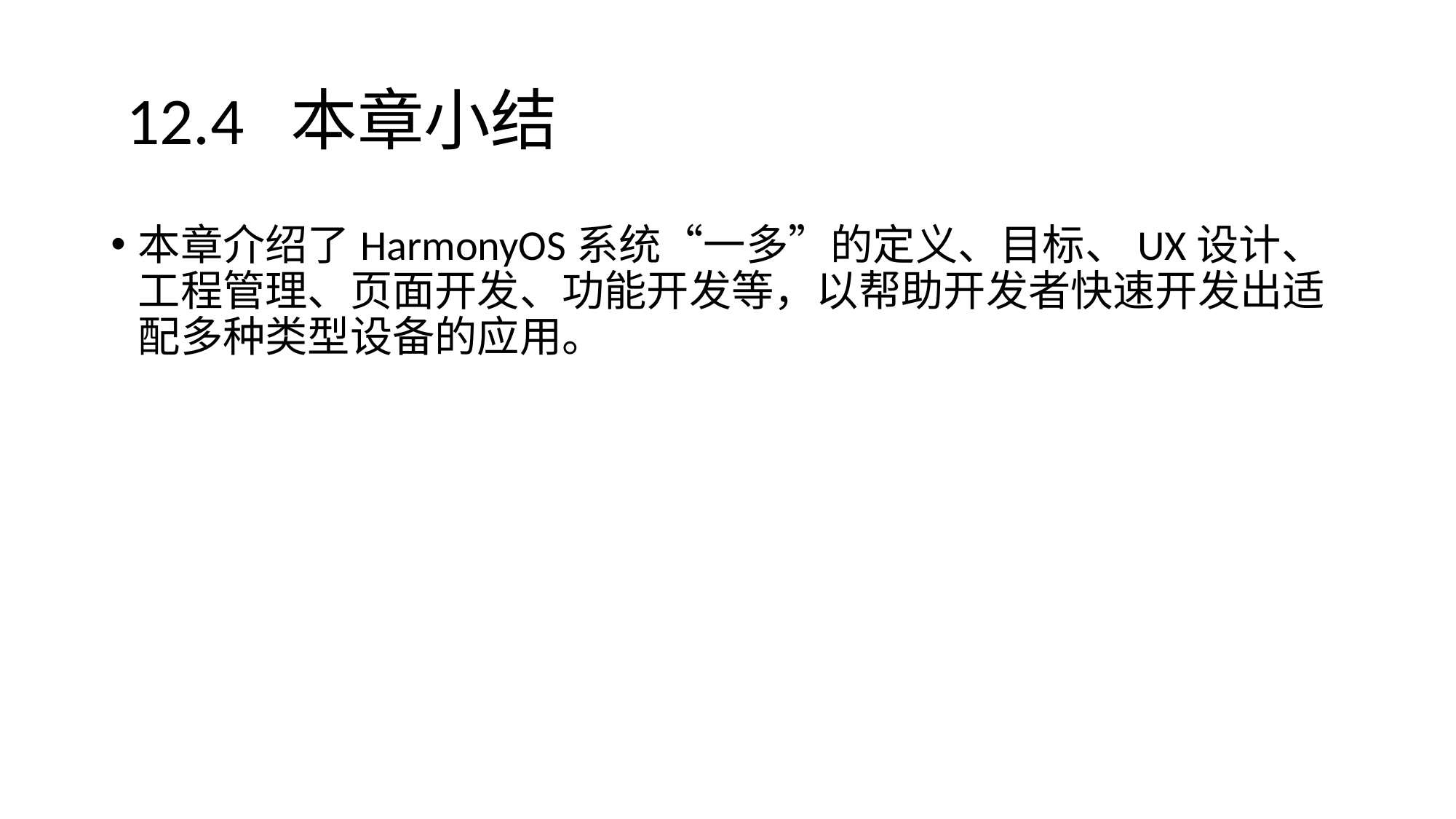

# 12.4  本章小结
本章介绍了HarmonyOS系统“一多”的定义、目标、UX设计、工程管理、页面开发、功能开发等，以帮助开发者快速开发出适配多种类型设备的应用。